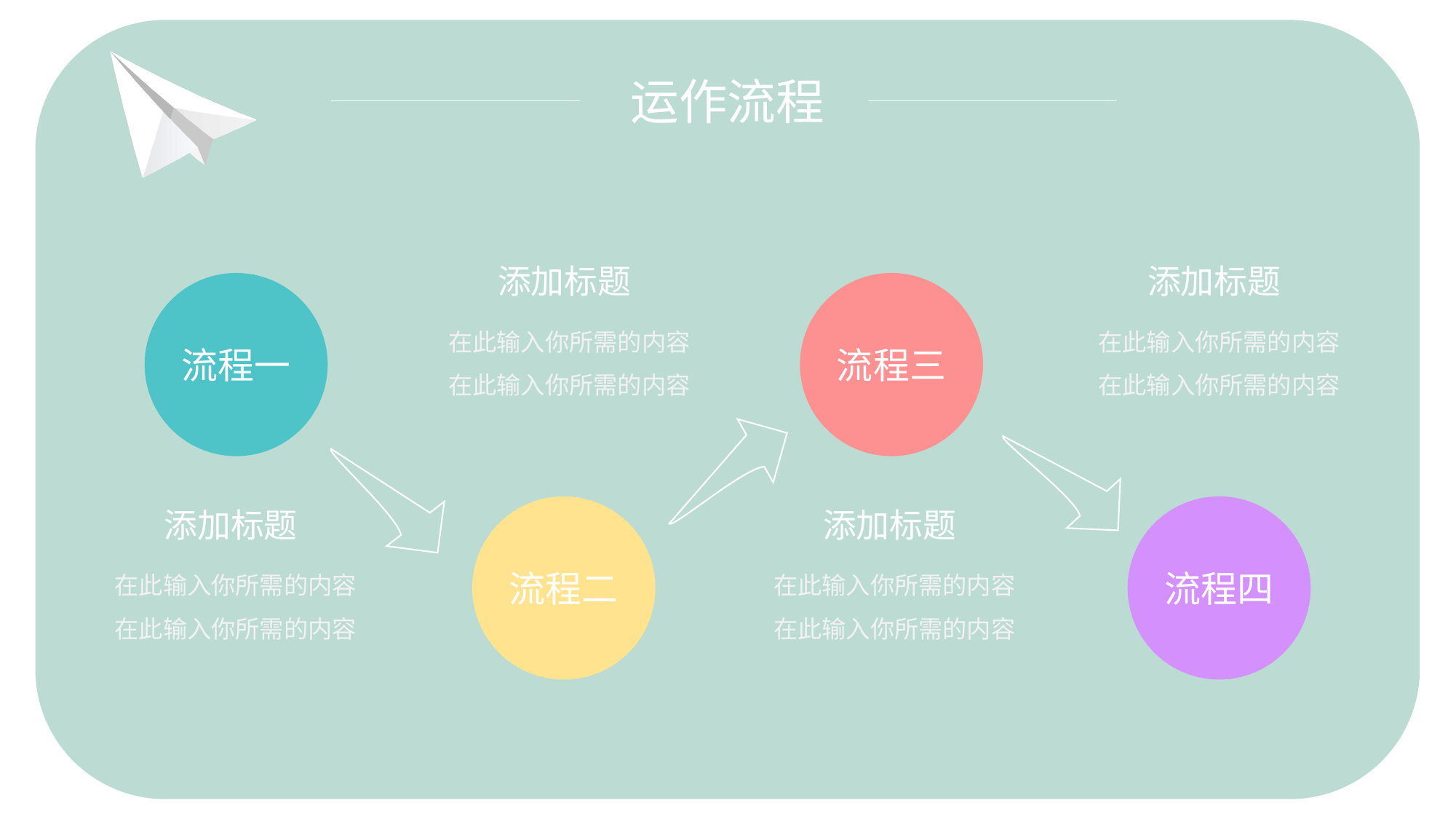

运作流程
添加标题
在此输入你所需的内容
在此输入你所需的内容
添加标题
在此输入你所需的内容
在此输入你所需的内容

流程一

流程三

流程二

流程四
添加标题
在此输入你所需的内容
在此输入你所需的内容

添加标题
在此输入你所需的内容
在此输入你所需的内容